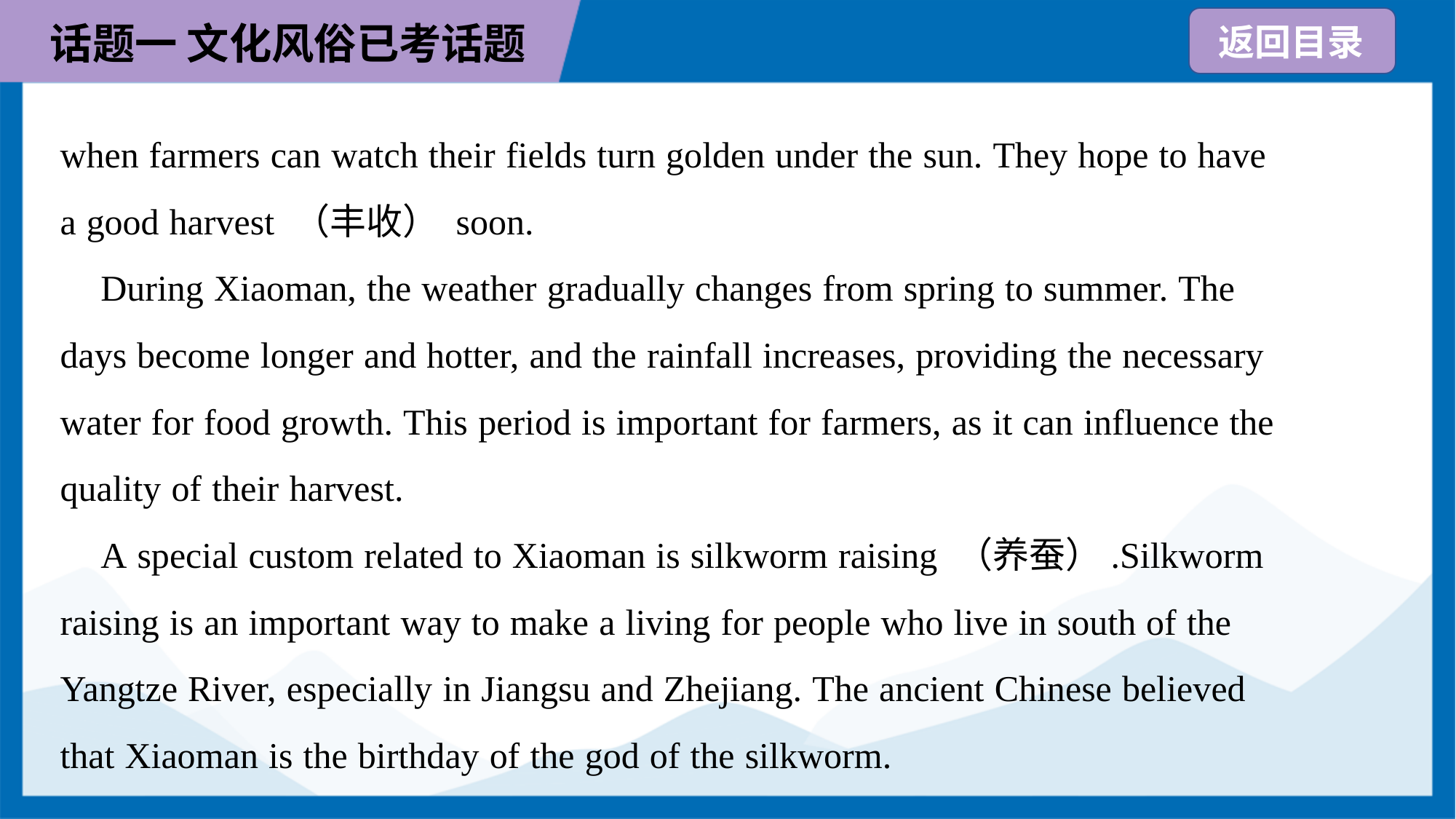

when farmers can watch their fields turn golden under the sun. They hope to have
a good harvest （丰收） soon.
    During Xiaoman, the weather gradually changes from spring to summer. The
days become longer and hotter, and the rainfall increases, providing the necessary
water for food growth. This period is important for farmers, as it can influence the
quality of their harvest.
    A special custom related to Xiaoman is silkworm raising （养蚕）.Silkworm
raising is an important way to make a living for people who live in south of the
Yangtze River, especially in Jiangsu and Zhejiang. The ancient Chinese believed
that Xiaoman is the birthday of the god of the silkworm.